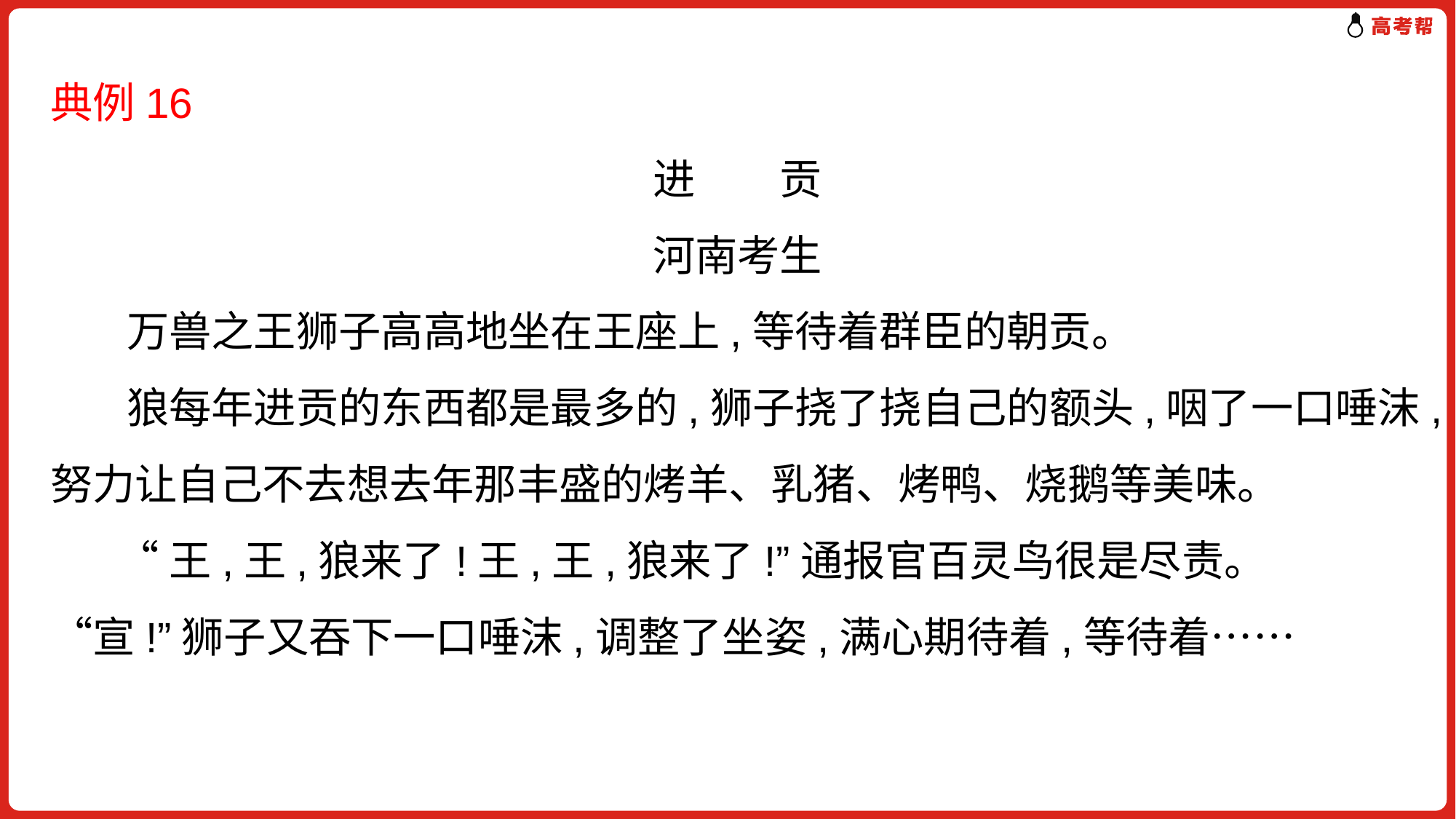

典例16
进　　贡
河南考生
       万兽之王狮子高高地坐在王座上,等待着群臣的朝贡。
       狼每年进贡的东西都是最多的,狮子挠了挠自己的额头,咽了一口唾沫,努力让自己不去想去年那丰盛的烤羊、乳猪、烤鸭、烧鹅等美味。
       “王,王,狼来了!王,王,狼来了!”通报官百灵鸟很是尽责。 “宣!”狮子又吞下一口唾沫,调整了坐姿,满心期待着,等待着……